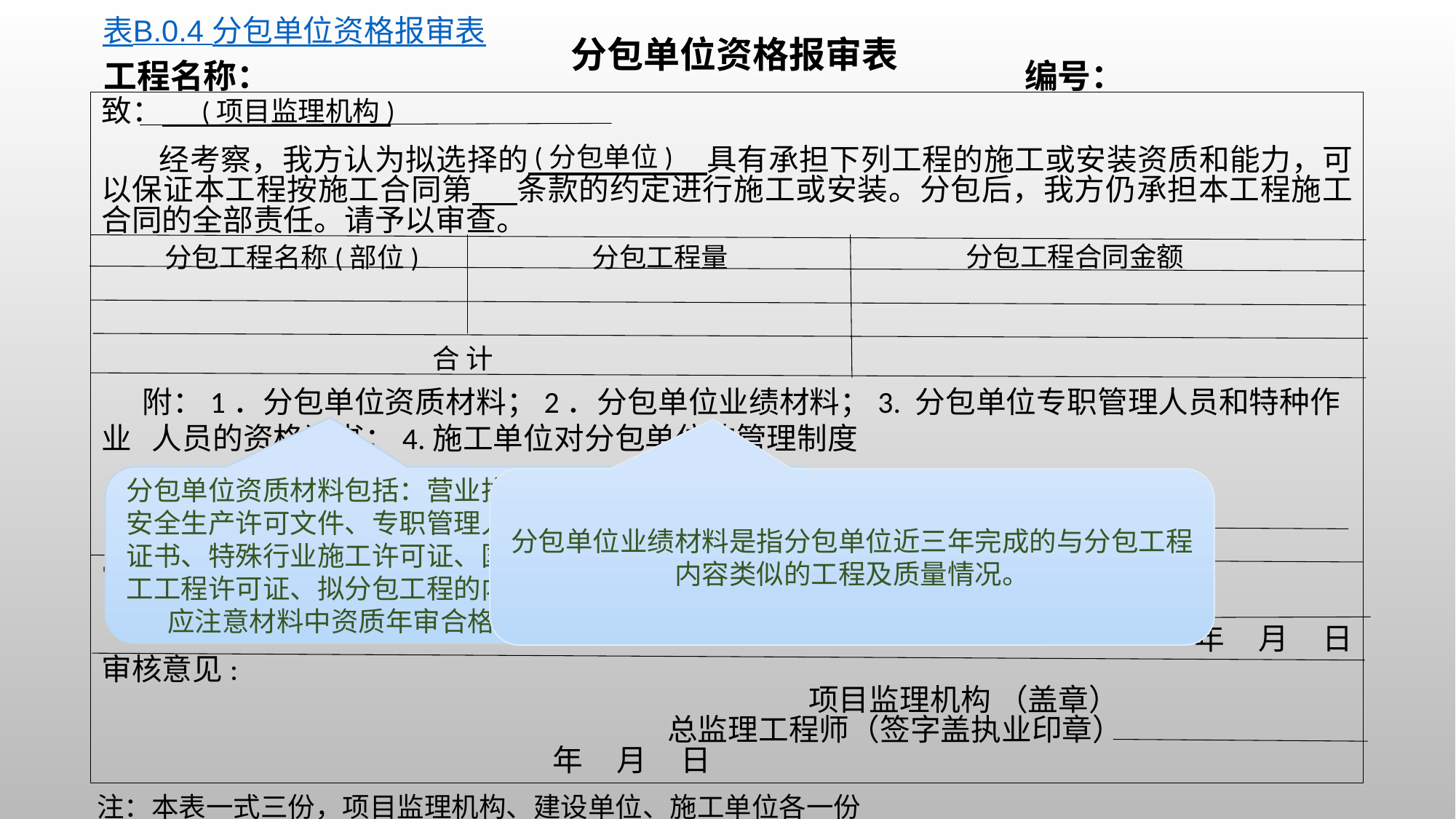

表B.0.4 分包单位资格报审表
分包单位资格报审表
编号：
工程名称：
(项目监理机构)
致：
       经考察，我方认为拟选择的                         具有承担下列工程的施工或安装资质和能力，可以保证本工程按施工合同第      条款的约定进行施工或安装。分包后，我方仍承担本工程施工合同的全部责任。请予以审查。

     附：1．分包单位资质材料；2．分包单位业绩材料；3. 分包单位专职管理人员和特种作业   人员的资格证书；4.施工单位对分包单位的管理制度
                                                 施工项目部（盖章）
                                                   项目经理（签字）
                                                                  年    月    日
审查意见：
                                                                                                    专业监理工程师（签字）
                                  年     月     日
审核意见:
                                                                                                        项目监理机构 （盖章）
                                                                                   总监理工程师（签字盖执业印章）
                                                                  年     月     日
(分包单位)
分包工程合同金额
分包工程名称(部位)
分包工程量
合 计
分包单位资质材料包括：营业执照、企业资质等级证书、安全生产许可文件、专职管理人员和特种作业人员的资格证书、特殊行业施工许可证、国外（境外）企业在国内施工工程许可证、拟分包工程的内容和范围等证明资料等。应注意材料中资质年审合格情况，防止越级分包。
分包单位业绩材料是指分包单位近三年完成的与分包工程内容类似的工程及质量情况。
注：本表一式三份，项目监理机构、建设单位、施工单位各一份